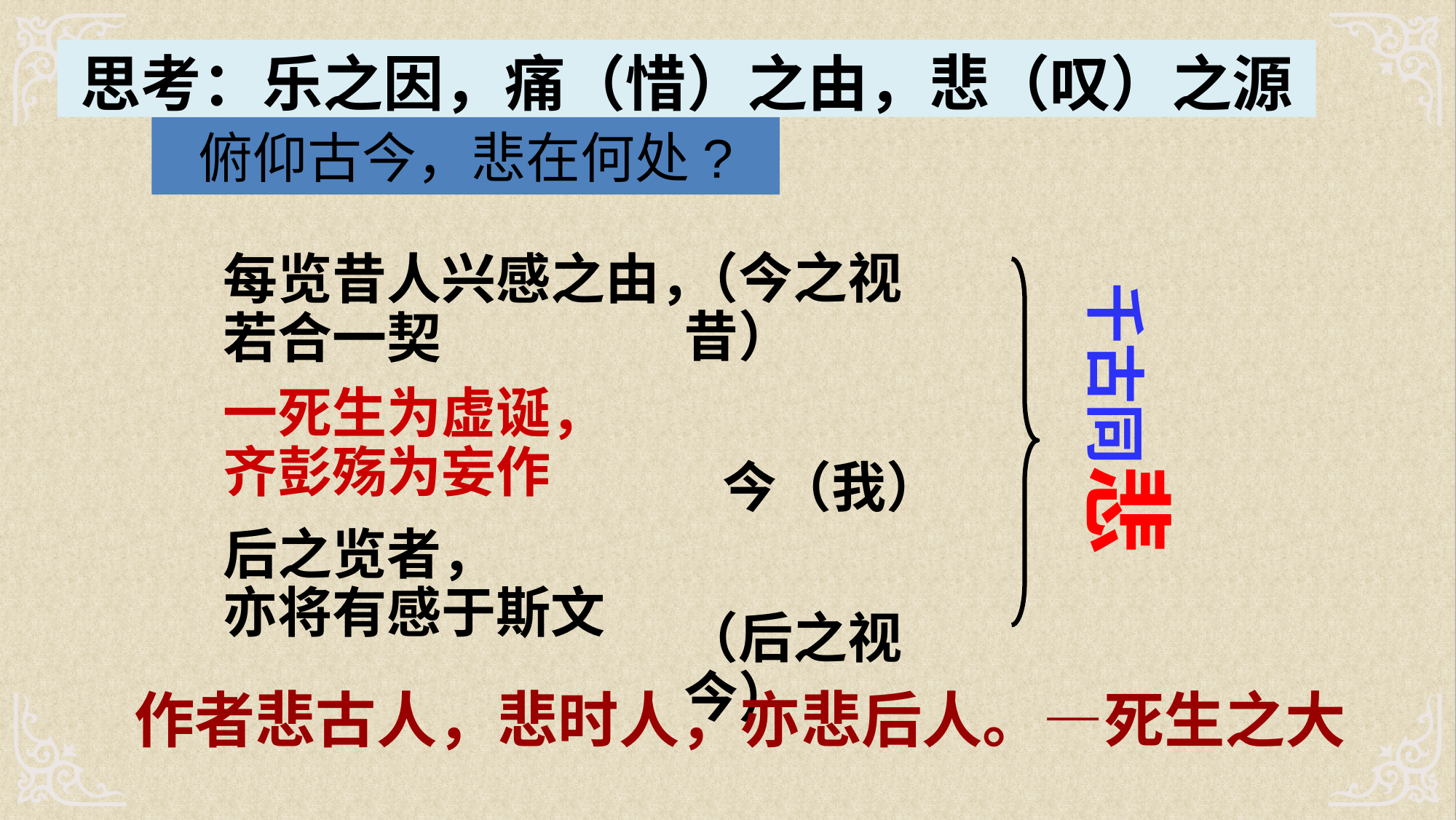

思考：乐之因，痛（惜）之由，悲（叹）之源
俯仰古今，悲在何处?
（今之视昔）

  今（我）

（后之视今）
每览昔人兴感之由，
若合一契

一死生为虚诞，
齐彭殇为妄作

后之览者，
亦将有感于斯文

千古同悲
作者悲古人，悲时人，亦悲后人。—死生之大